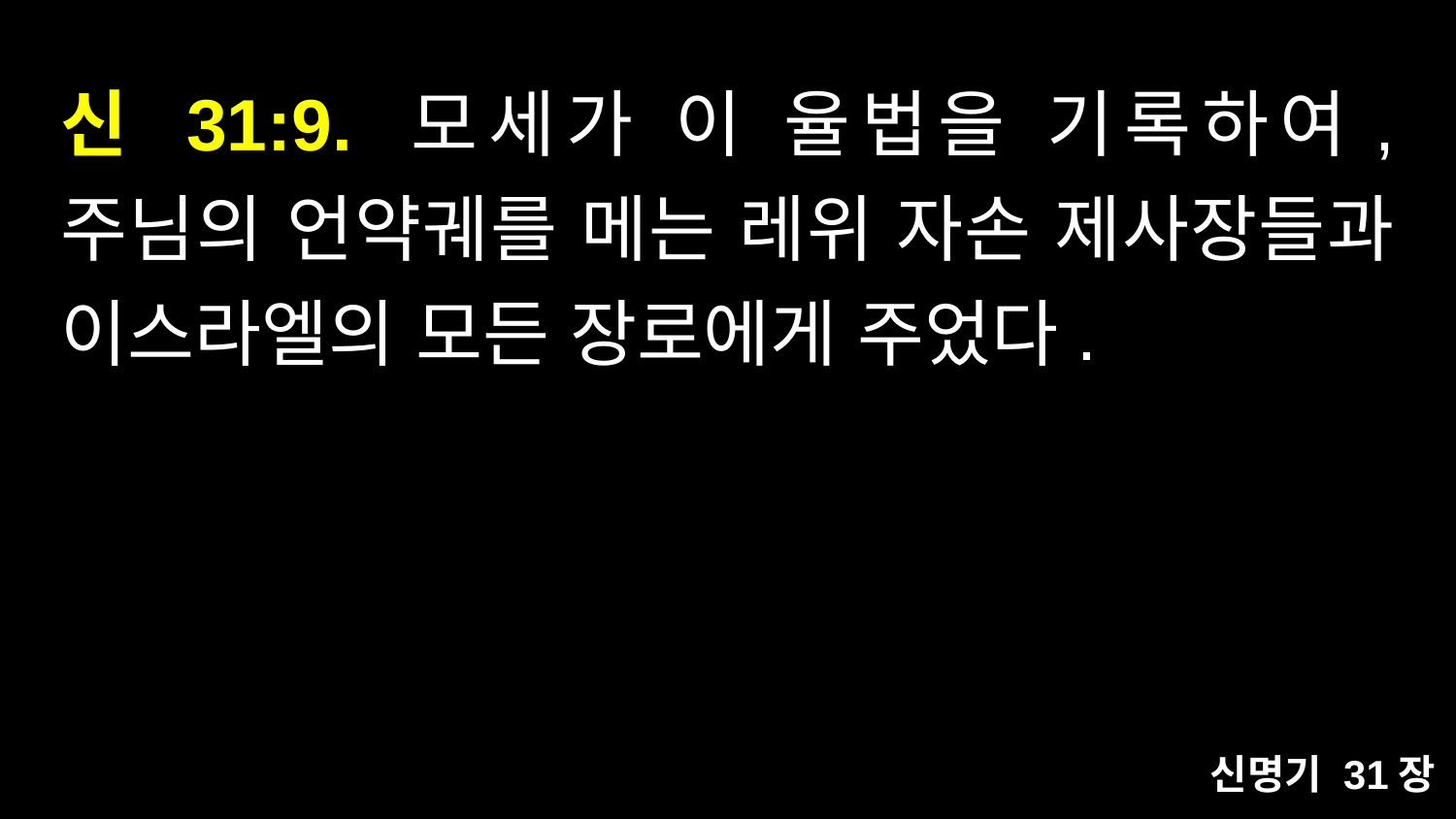

# 신 31:9. 모세가 이 율법을 기록하여, 주님의 언약궤를 메는 레위 자손 제사장들과 이스라엘의 모든 장로에게 주었다.
신명기 31장